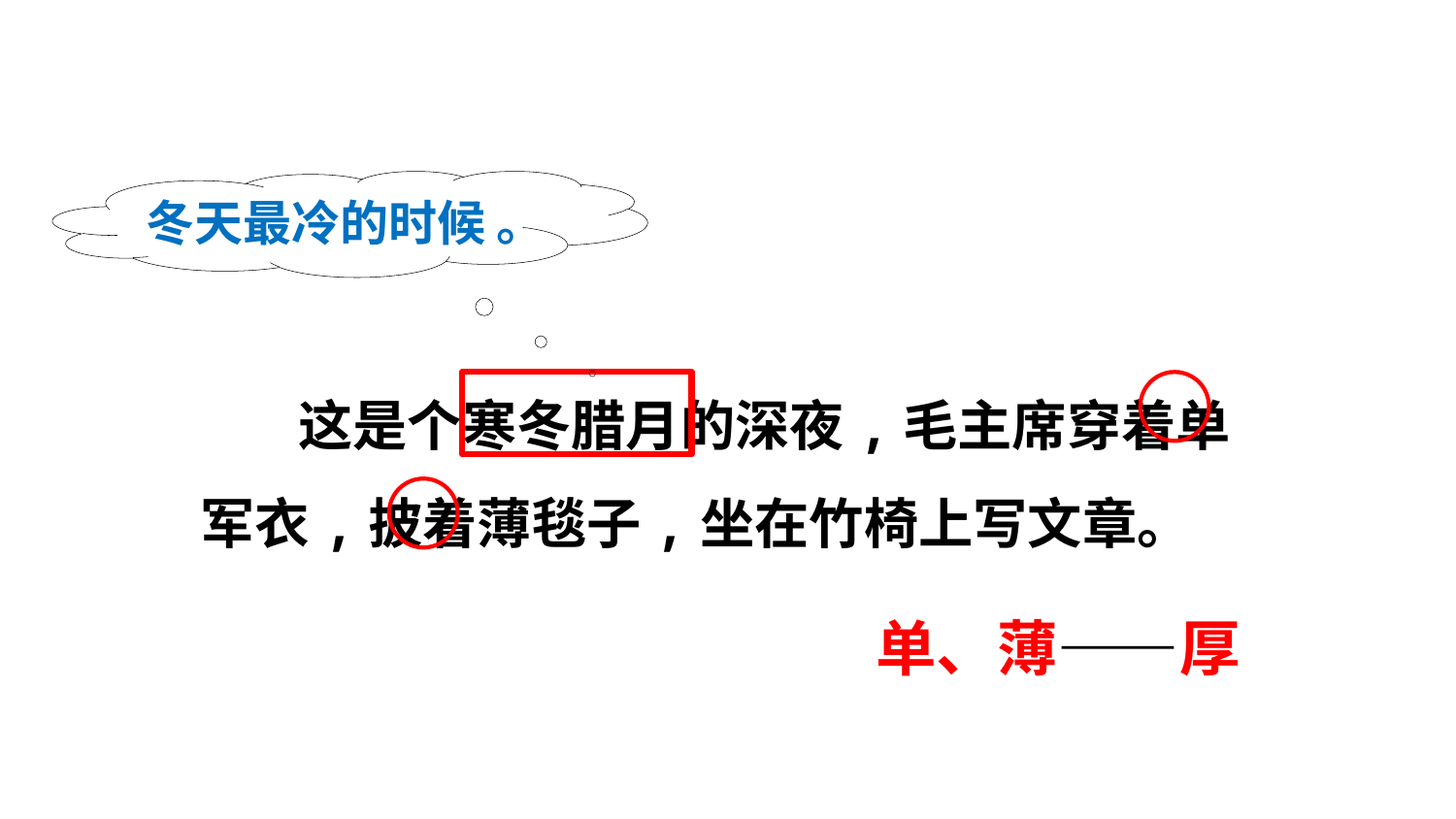

冬天最冷的时候 。
 这是个寒冬腊月的深夜,毛主席穿着单军衣,披着薄毯子,坐在竹椅上写文章。

单、薄——厚